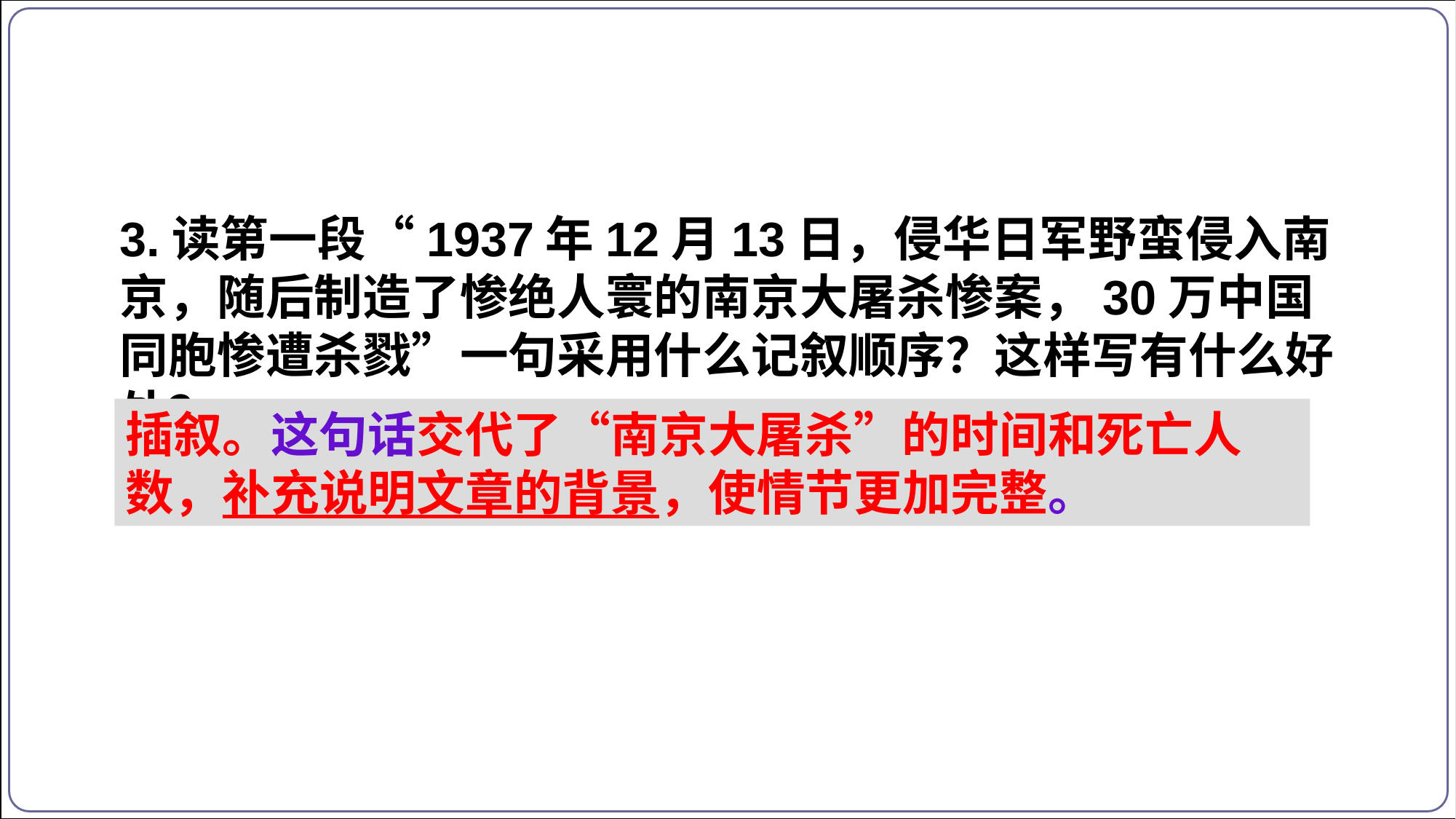

3.读第一段“1937年12月13日，侵华日军野蛮侵入南京，随后制造了惨绝人寰的南京大屠杀惨案，30万中国同胞惨遭杀戮”一句采用什么记叙顺序？这样写有什么好处？
插叙。这句话交代了“南京大屠杀”的时间和死亡人数，补充说明文章的背景，使情节更加完整。